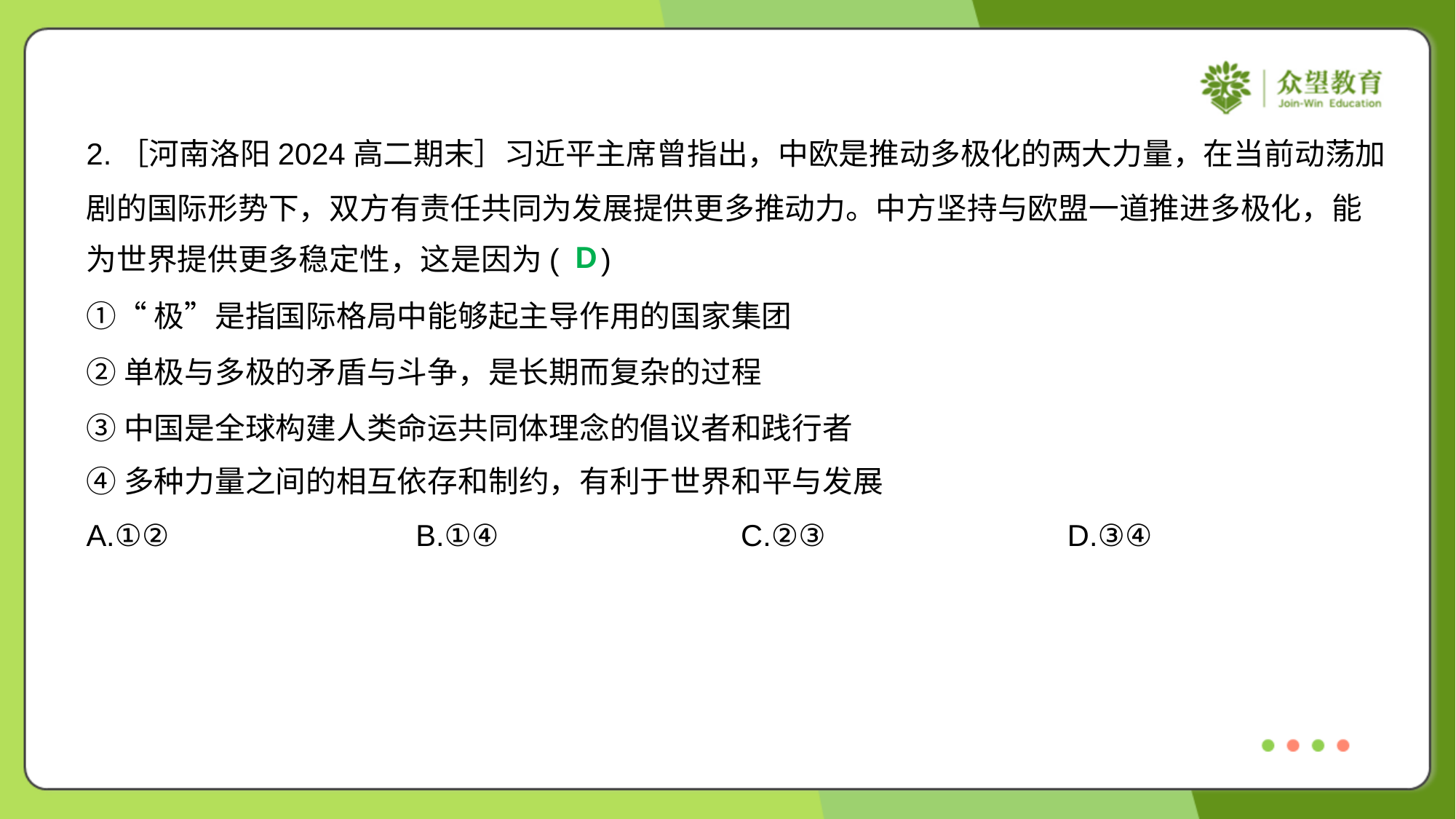

2.［河南洛阳2024高二期末］习近平主席曾指出，中欧是推动多极化的两大力量，在当前动荡加
剧的国际形势下，双方有责任共同为发展提供更多推动力。中方坚持与欧盟一道推进多极化，能
为世界提供更多稳定性，这是因为(     )
D
①“极”是指国际格局中能够起主导作用的国家集团
②单极与多极的矛盾与斗争，是长期而复杂的过程
③中国是全球构建人类命运共同体理念的倡议者和践行者
④多种力量之间的相互依存和制约，有利于世界和平与发展
A.①②	B.①④	C.②③	D.③④